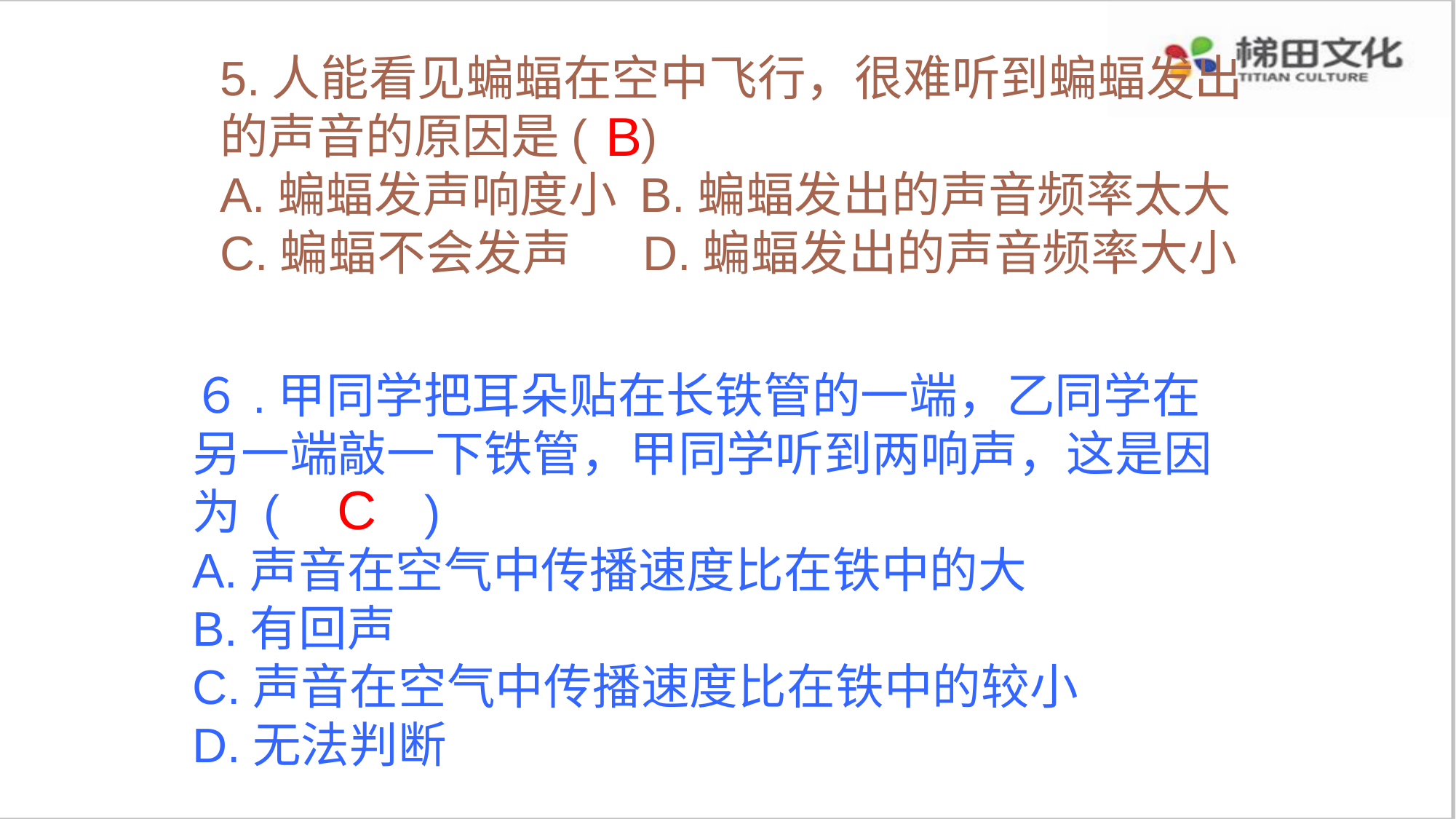

5.人能看见蝙蝠在空中飞行，很难听到蝙蝠发出的声音的原因是(    )
A.蝙蝠发声响度小 B.蝙蝠发出的声音频率太大
C.蝙蝠不会发声 　D.蝙蝠发出的声音频率大小
B
６.甲同学把耳朵贴在长铁管的一端，乙同学在另一端敲一下铁管，甲同学听到两响声，这是因为 ( 　　 )
A.声音在空气中传播速度比在铁中的大
B.有回声
C.声音在空气中传播速度比在铁中的较小
D.无法判断
C